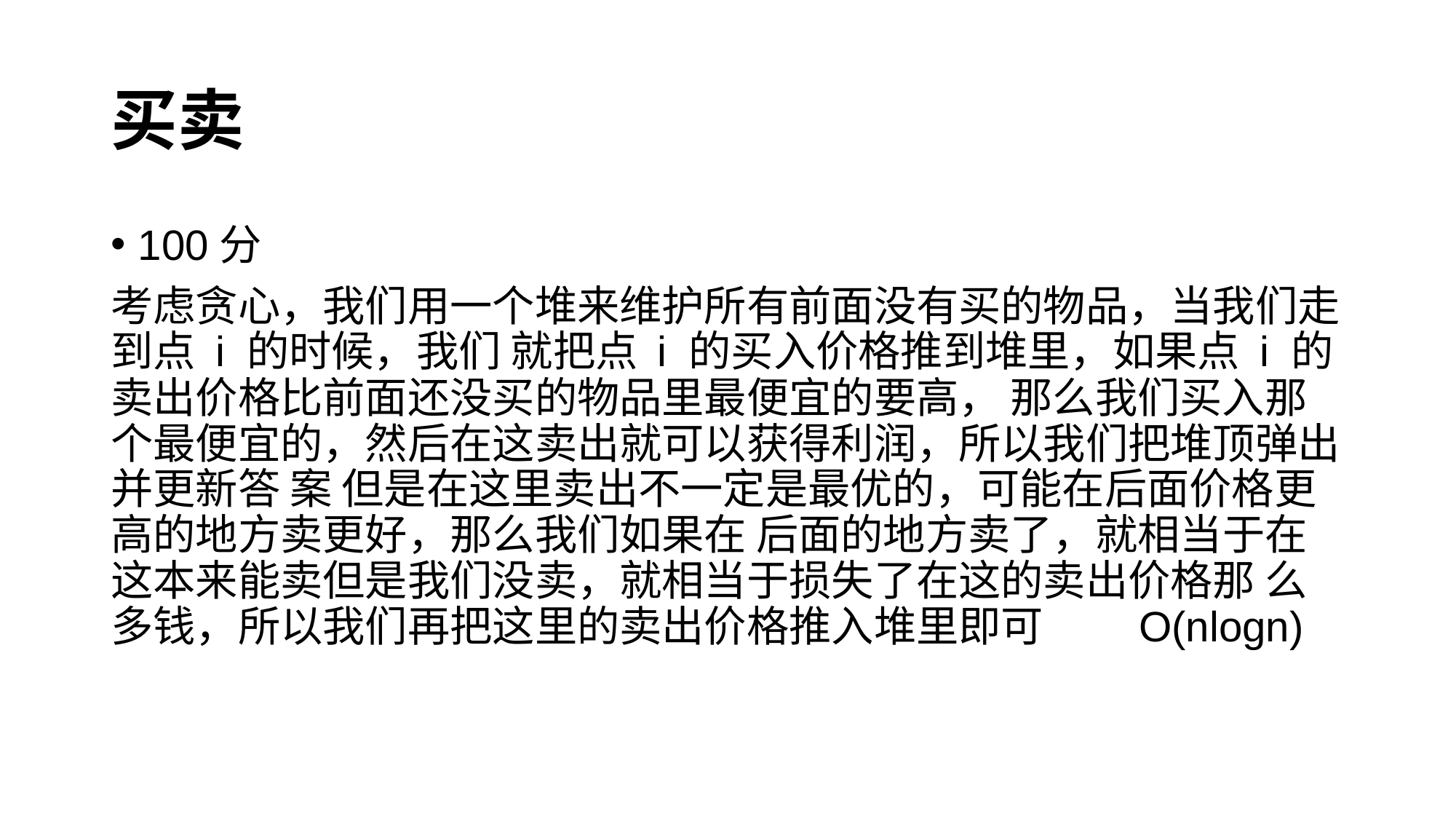

# 买卖
100分
考虑贪心，我们用一个堆来维护所有前面没有买的物品，当我们走到点 i 的时候，我们 就把点 i 的买入价格推到堆里，如果点 i 的卖出价格比前面还没买的物品里最便宜的要高， 那么我们买入那个最便宜的，然后在这卖出就可以获得利润，所以我们把堆顶弹出并更新答 案 但是在这里卖出不一定是最优的，可能在后面价格更高的地方卖更好，那么我们如果在 后面的地方卖了，就相当于在这本来能卖但是我们没卖，就相当于损失了在这的卖出价格那 么多钱，所以我们再把这里的卖出价格推入堆里即可         O(nlogn)